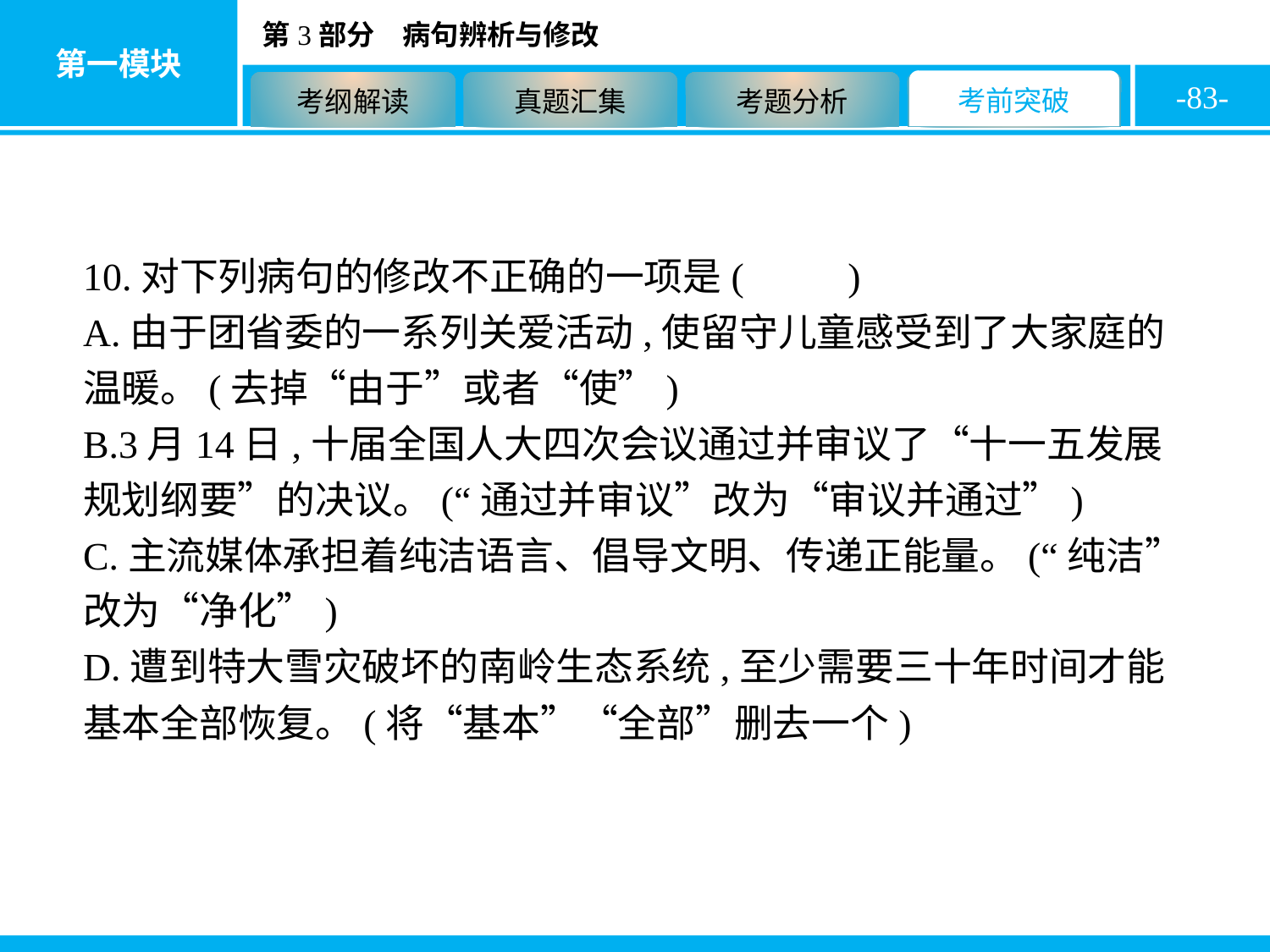

-83-
10.对下列病句的修改不正确的一项是(    C    )
A.由于团省委的一系列关爱活动,使留守儿童感受到了大家庭的温暖。(去掉“由于”或者“使”)
B.3月14日,十届全国人大四次会议通过并审议了“十一五发展规划纲要”的决议。(“通过并审议”改为“审议并通过”)
C.主流媒体承担着纯洁语言、倡导文明、传递正能量。(“纯洁”改为“净化”)
D.遭到特大雪灾破坏的南岭生态系统,至少需要三十年时间才能基本全部恢复。(将“基本”“全部”删去一个)